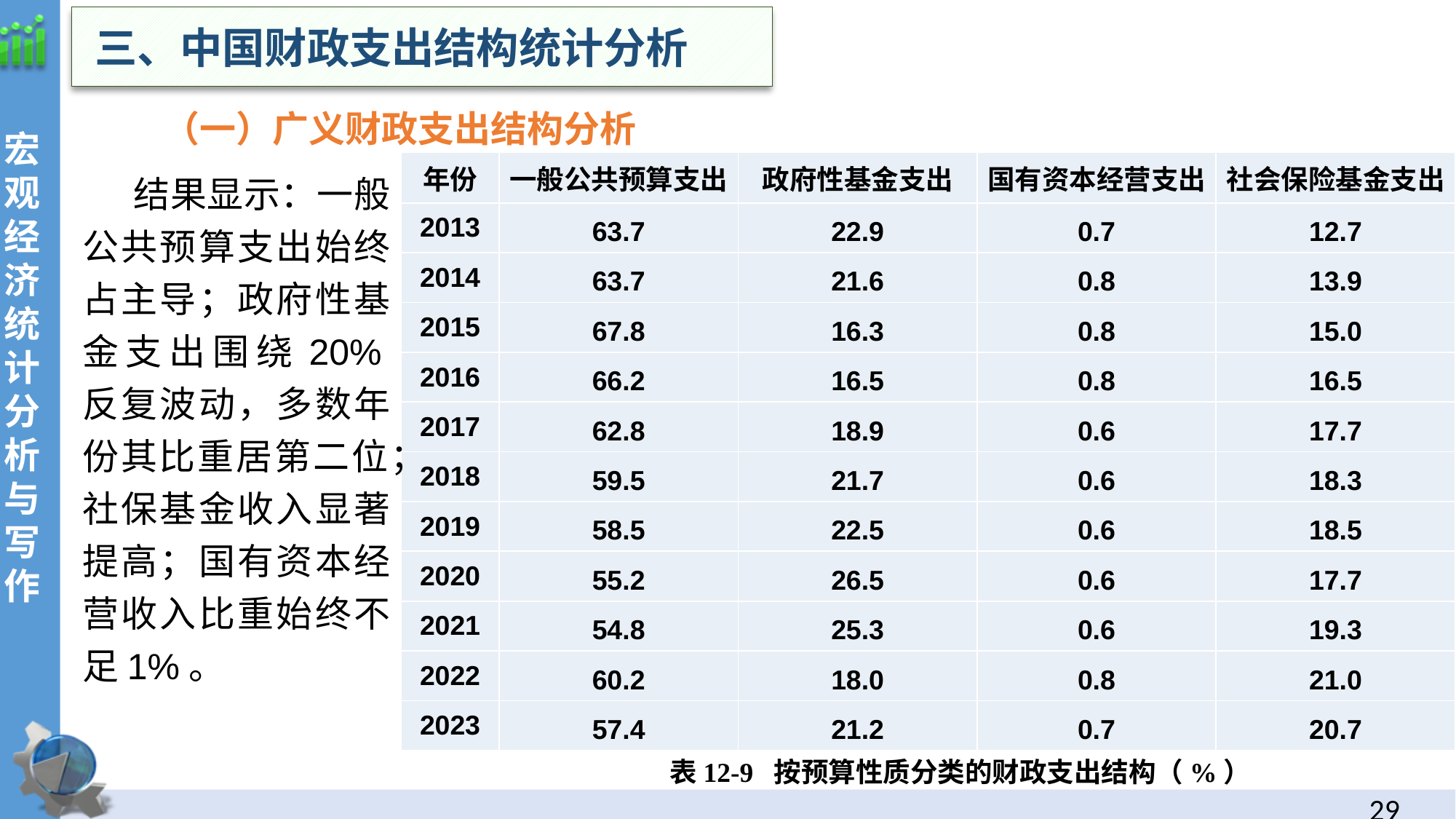

三、中国财政支出结构统计分析
   （一）广义财政支出结构分析

| 年份 | 一般公共预算支出 | 政府性基金支出 | 国有资本经营支出 | 社会保险基金支出 |
| --- | --- | --- | --- | --- |
| 2013 | 63.7 | 22.9 | 0.7 | 12.7 |
| 2014 | 63.7 | 21.6 | 0.8 | 13.9 |
| 2015 | 67.8 | 16.3 | 0.8 | 15.0 |
| 2016 | 66.2 | 16.5 | 0.8 | 16.5 |
| 2017 | 62.8 | 18.9 | 0.6 | 17.7 |
| 2018 | 59.5 | 21.7 | 0.6 | 18.3 |
| 2019 | 58.5 | 22.5 | 0.6 | 18.5 |
| 2020 | 55.2 | 26.5 | 0.6 | 17.7 |
| 2021 | 54.8 | 25.3 | 0.6 | 19.3 |
| 2022 | 60.2 | 18.0 | 0.8 | 21.0 |
| 2023 | 57.4 | 21.2 | 0.7 | 20.7 |
结果显示：一般公共预算支出始终占主导；政府性基金支出围绕20%反复波动，多数年份其比重居第二位；社保基金收入显著提高；国有资本经营收入比重始终不足1%。

表12-9  按预算性质分类的财政支出结构（%）
29